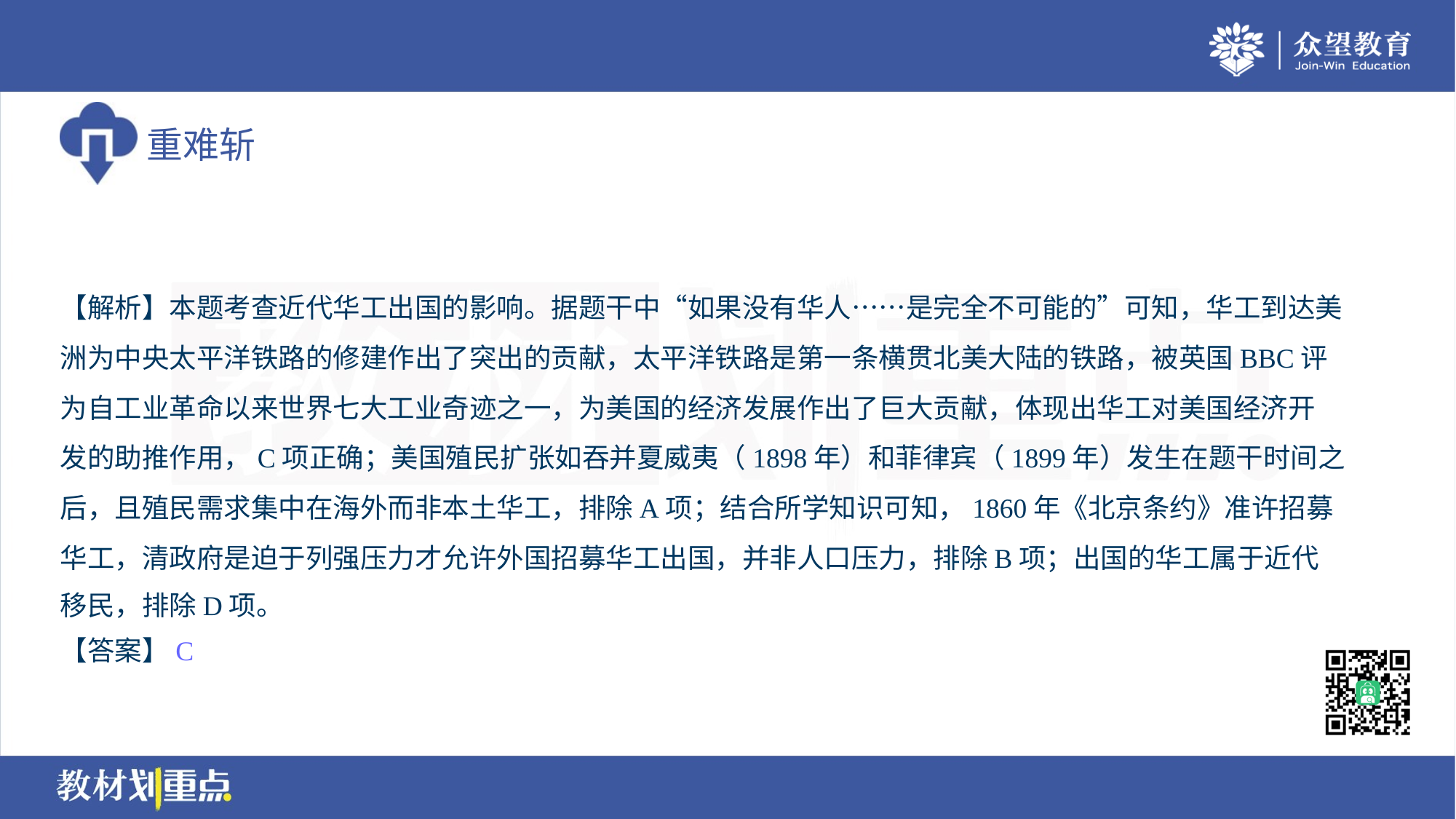

【解析】本题考查近代华工出国的影响。据题干中“如果没有华人……是完全不可能的”可知，华工到达美
洲为中央太平洋铁路的修建作出了突出的贡献，太平洋铁路是第一条横贯北美大陆的铁路，被英国BBC评
为自工业革命以来世界七大工业奇迹之一，为美国的经济发展作出了巨大贡献，体现出华工对美国经济开
发的助推作用，C项正确；美国殖民扩张如吞并夏威夷（1898年）和菲律宾（1899年）发生在题干时间之
后，且殖民需求集中在海外而非本土华工，排除A项；结合所学知识可知，1860年《北京条约》准许招募
华工，清政府是迫于列强压力才允许外国招募华工出国，并非人口压力，排除B项；出国的华工属于近代
移民，排除D项。
【答案】C